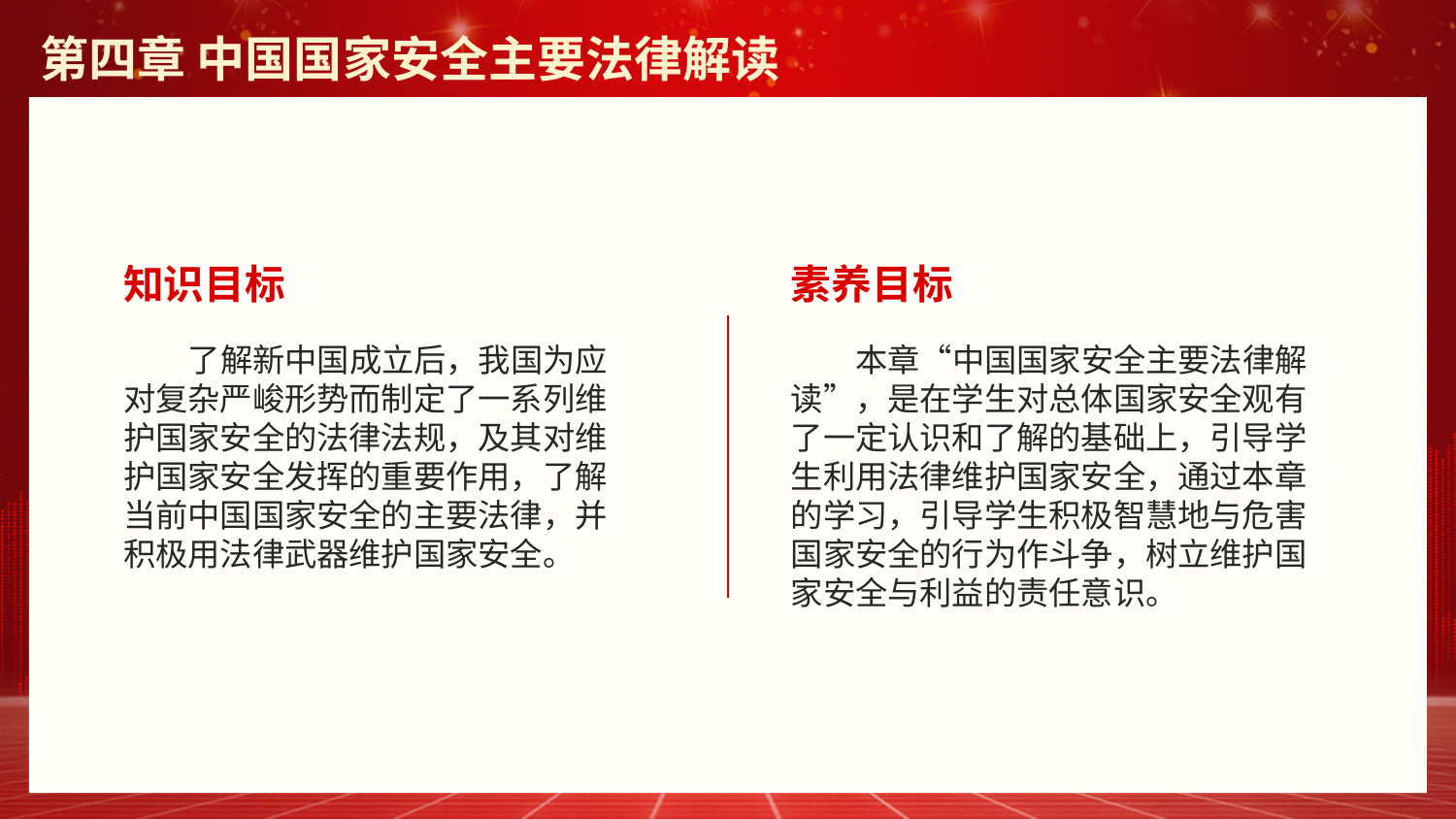

第四章 中国国家安全主要法律解读
知识目标
素养目标
了解新中国成立后，我国为应对复杂严峻形势而制定了一系列维护国家安全的法律法规，及其对维护国家安全发挥的重要作用，了解当前中国国家安全的主要法律，并积极用法律武器维护国家安全。
本章“中国国家安全主要法律解读”，是在学生对总体国家安全观有了一定认识和了解的基础上，引导学生利用法律维护国家安全，通过本章的学习，引导学生积极智慧地与危害国家安全的行为作斗争，树立维护国家安全与利益的责任意识。